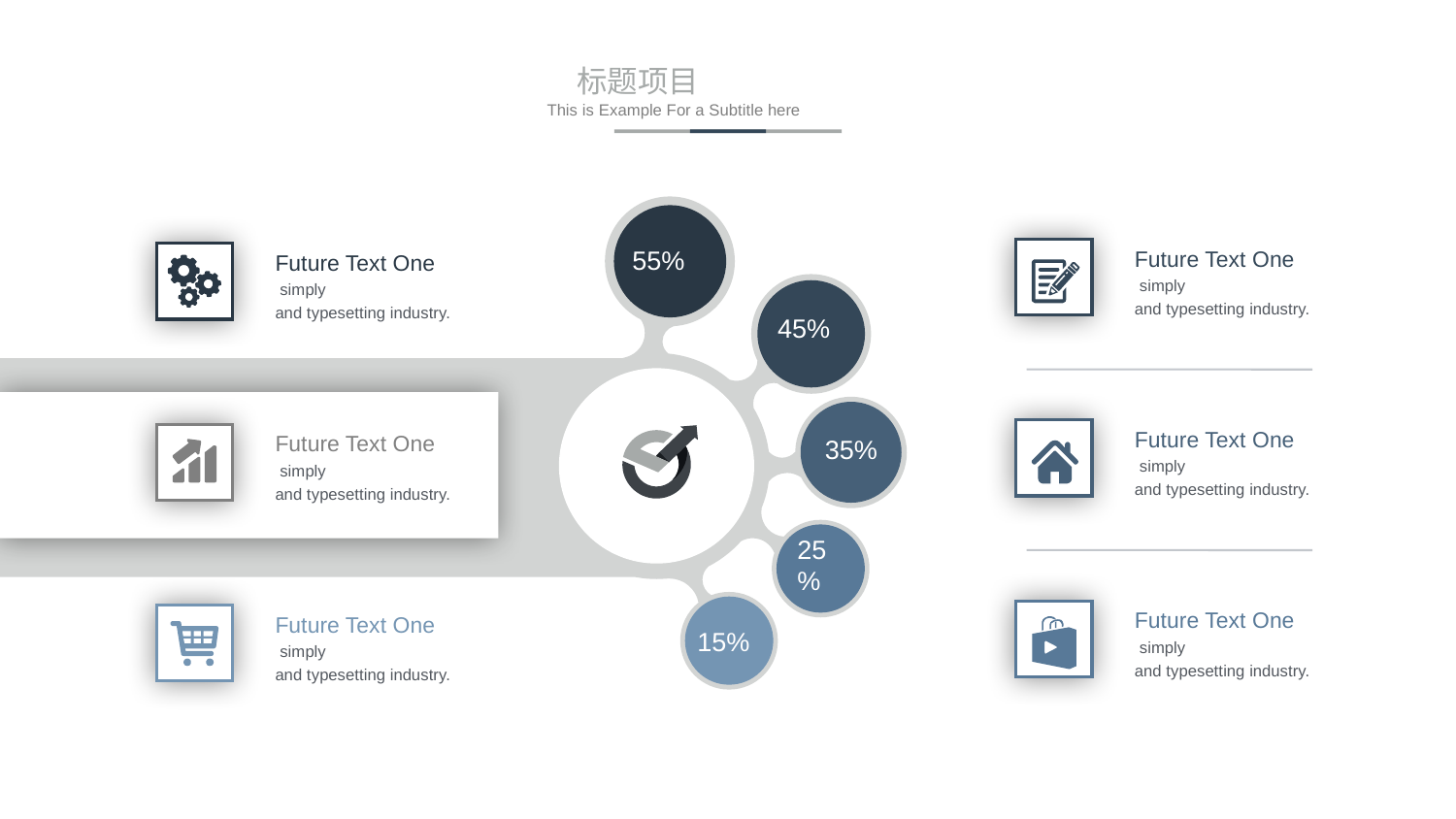

32
标题项目
This is Example For a Subtitle here

55%

Future Text One
 simply
and typesetting industry.

Future Text One
 simply
and typesetting industry.

45%

Future Text One
 simply
and typesetting industry.

Future Text One
 simply
and typesetting industry.

35%
25%

Future Text One
 simply
and typesetting industry.

Future Text One
 simply
and typesetting industry.

15%